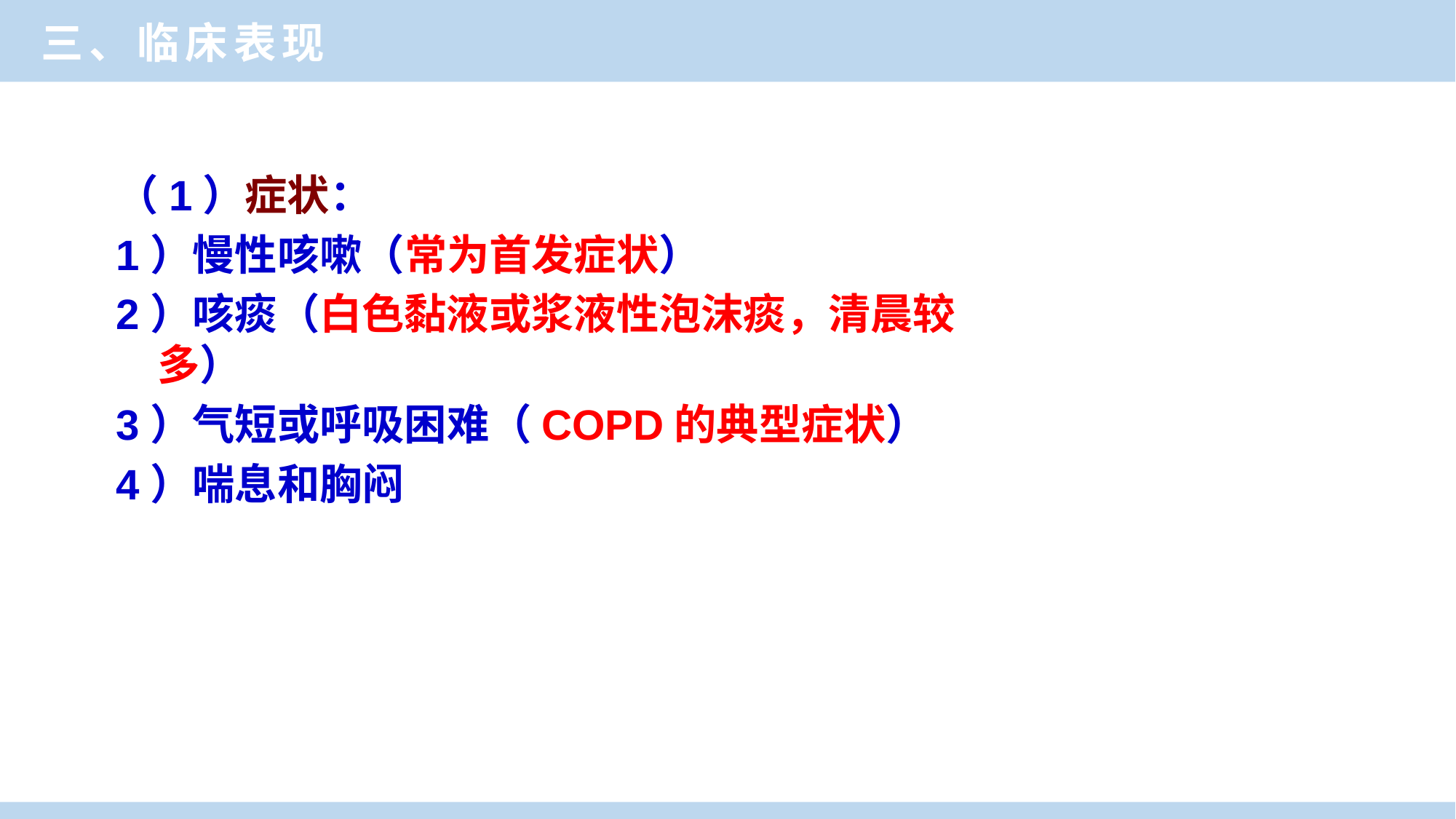

三、临床表现
（1）症状：
1）慢性咳嗽（常为首发症状）
2）咳痰（白色黏液或浆液性泡沫痰，清晨较多）
3）气短或呼吸困难（COPD的典型症状）
4）喘息和胸闷